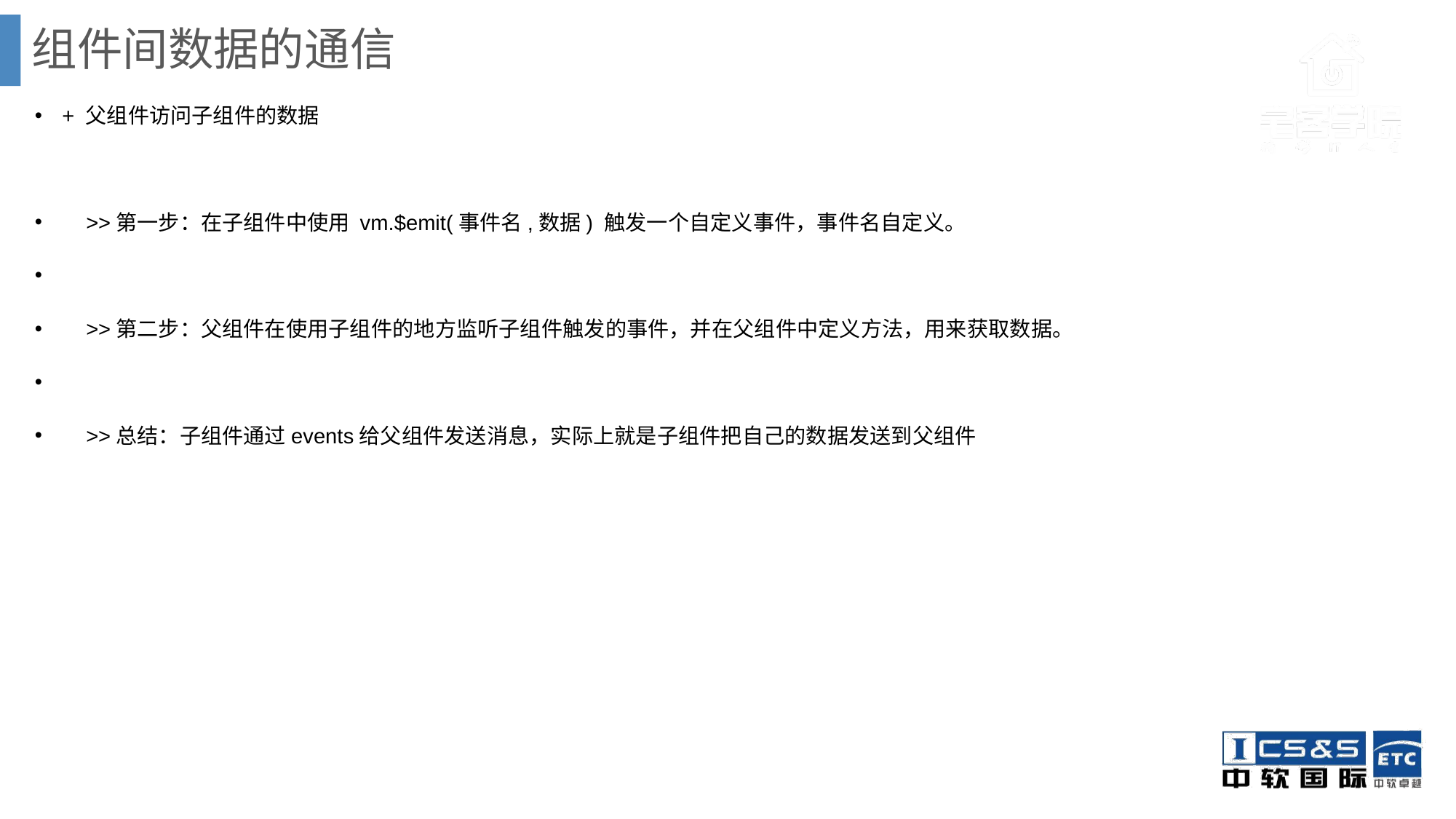

# 组件间数据的通信
+ 父组件访问子组件的数据

    >>第一步：在子组件中使用 vm.$emit(事件名,数据) 触发一个自定义事件，事件名自定义。

    >>第二步：父组件在使用子组件的地方监听子组件触发的事件，并在父组件中定义方法，用来获取数据。

    >>总结：子组件通过events给父组件发送消息，实际上就是子组件把自己的数据发送到父组件